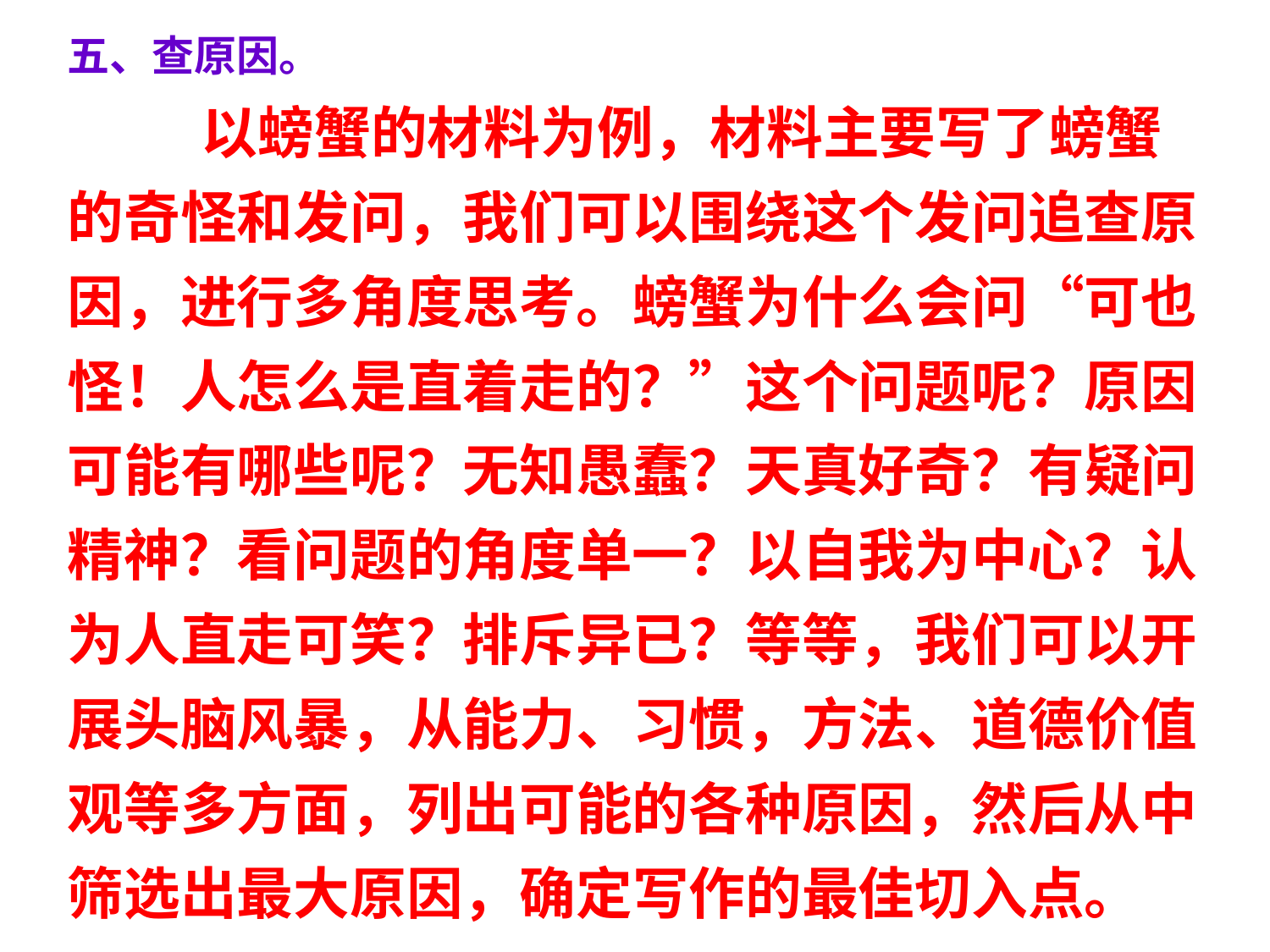

五、查原因。
             以螃蟹的材料为例，材料主要写了螃蟹的奇怪和发问，我们可以围绕这个发问追查原因，进行多角度思考。螃蟹为什么会问“可也怪！人怎么是直着走的？”这个问题呢？原因可能有哪些呢？无知愚蠢？天真好奇？有疑问精神？看问题的角度单一？以自我为中心？认为人直走可笑？排斥异已？等等，我们可以开展头脑风暴，从能力、习惯，方法、道德价值观等多方面，列出可能的各种原因，然后从中筛选出最大原因，确定写作的最佳切入点。